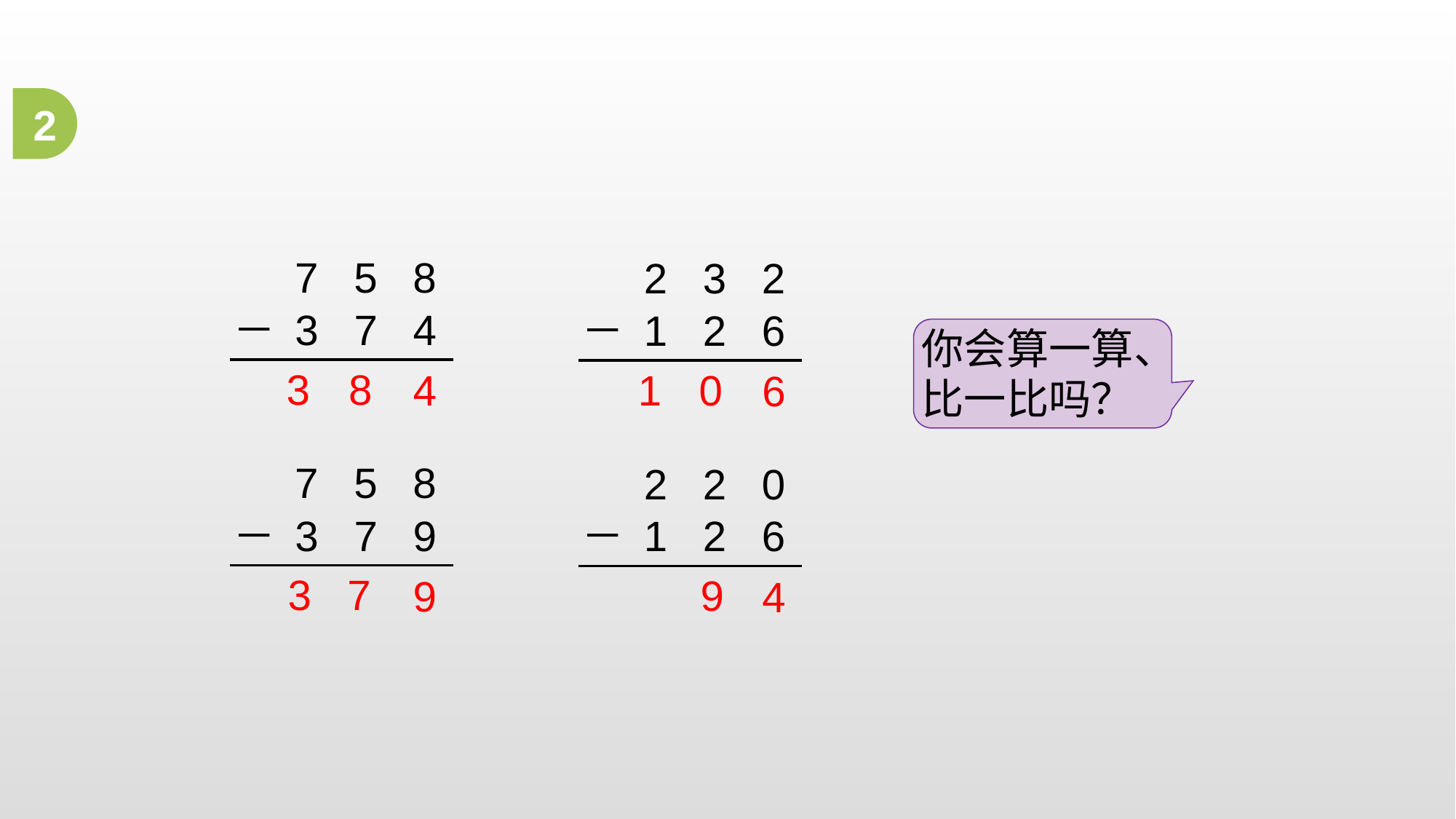

2
7   5   8
2   3   2
－ 3   7   4
－ 1   2   6
你会算一算、比一比吗？

3
8
1
0
4
6
7   5   8
2   2   0
－ 3   7   9
－ 1   2   6
3
7
9
9
4